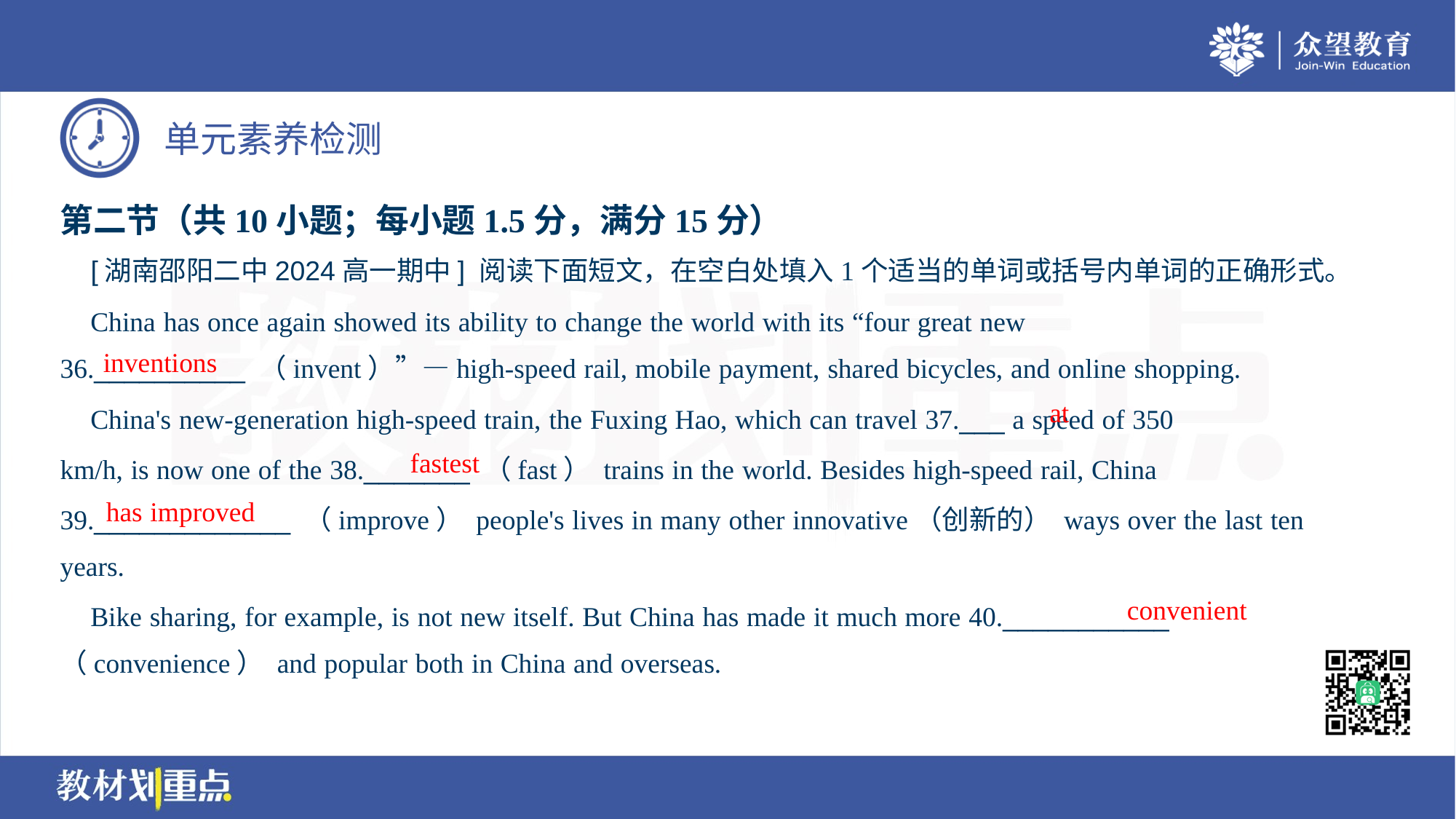

第二节（共10小题；每小题1.5分，满分15分）
    [湖南邵阳二中2024高一期中] 阅读下面短文，在空白处填入1个适当的单词或括号内单词的正确形式。
    China has once again showed its ability to change the world with its “four great new
36.__________ （invent）”—high-speed rail, mobile payment, shared bicycles, and online shopping.
inventions
at
    China's new-generation high-speed train, the Fuxing Hao, which can travel 37.___ a speed of 350
km/h, is now one of the 38._______ （fast） trains in the world. Besides high-speed rail, China
39._____________ （improve） people's lives in many other innovative（创新的） ways over the last ten
years.
fastest
has improved
convenient
    Bike sharing, for example, is not new itself. But China has made it much more 40.___________
（convenience） and popular both in China and overseas.